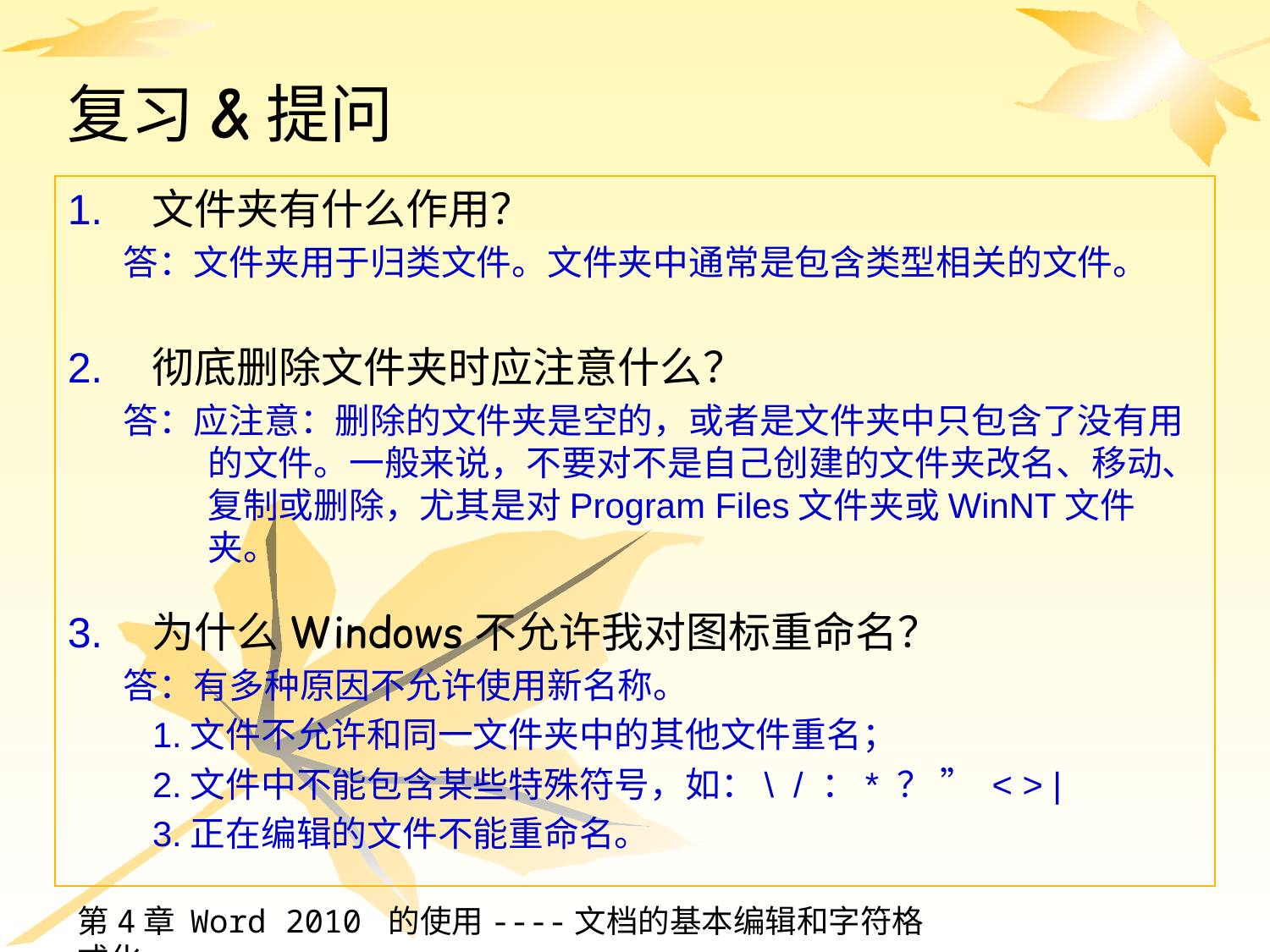

# 复习&提问
文件夹有什么作用？
答：文件夹用于归类文件。文件夹中通常是包含类型相关的文件。

彻底删除文件夹时应注意什么？
答：应注意：删除的文件夹是空的，或者是文件夹中只包含了没有用的文件。一般来说，不要对不是自己创建的文件夹改名、移动、复制或删除，尤其是对Program Files文件夹或WinNT文件夹。

为什么Windows不允许我对图标重命名？
答：有多种原因不允许使用新名称。
   1.文件不允许和同一文件夹中的其他文件重名；
   2.文件中不能包含某些特殊符号，如：\  / ：* ？ ” < > |
   3.正在编辑的文件不能重命名。